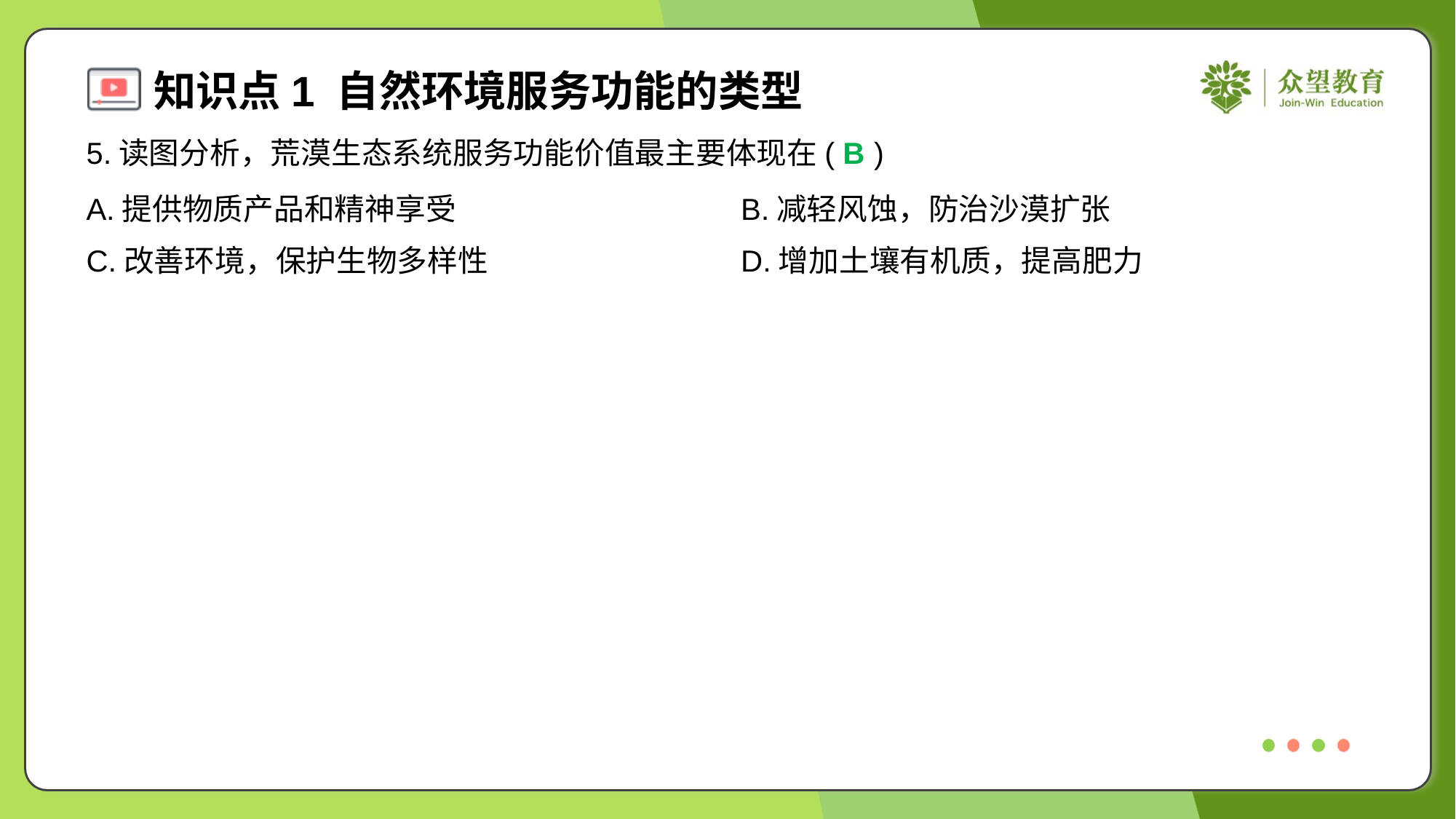

5.读图分析，荒漠生态系统服务功能价值最主要体现在(     )
B
A.提供物质产品和精神享受	B.减轻风蚀，防治沙漠扩张
C.改善环境，保护生物多样性	D.增加土壤有机质，提高肥力